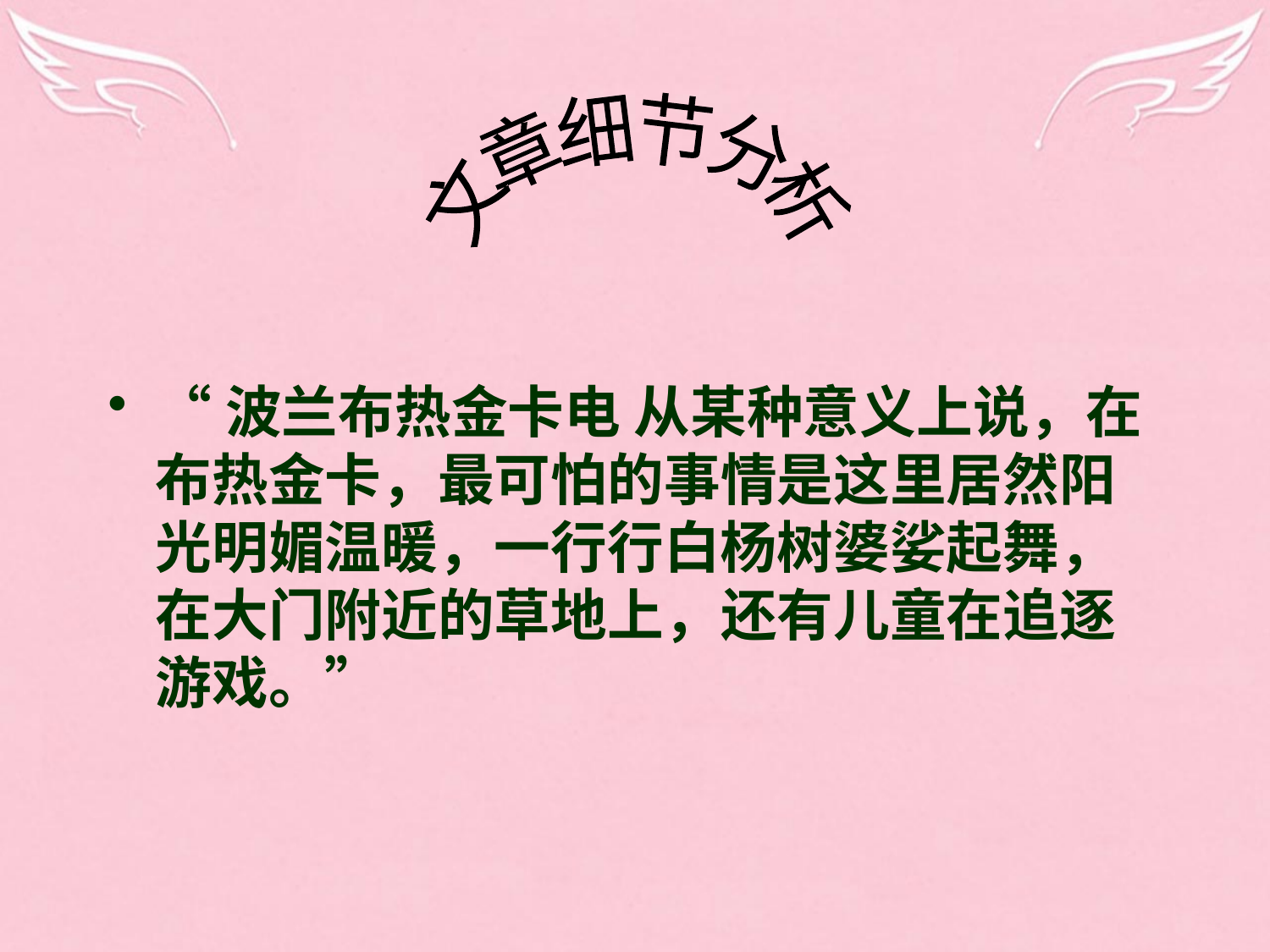

文章细节分析
“波兰布热金卡电 从某种意义上说，在布热金卡，最可怕的事情是这里居然阳光明媚温暖，一行行白杨树婆娑起舞，在大门附近的草地上，还有儿童在追逐游戏。”